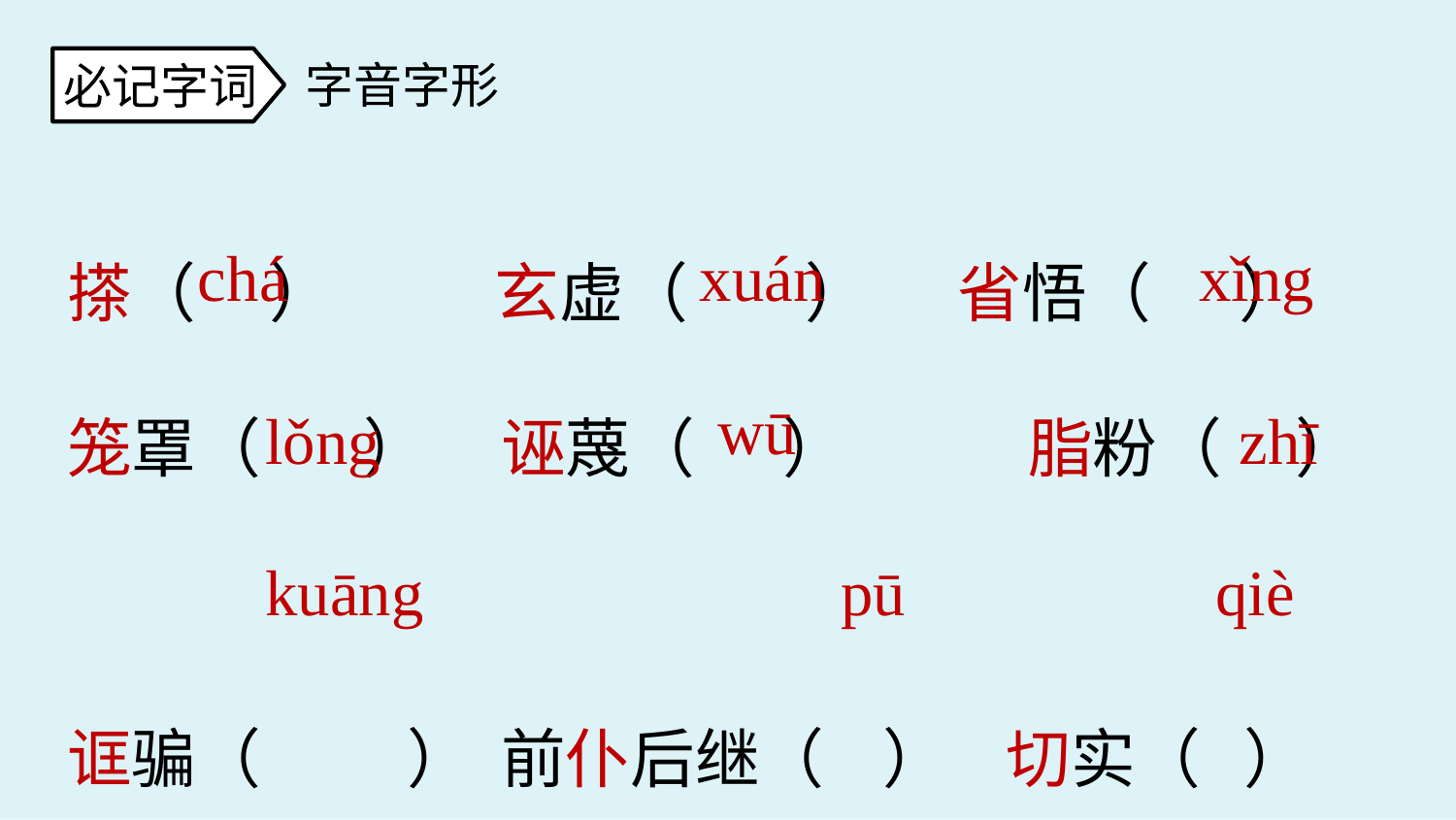

字音字形
必记字词
搽（     ）           玄虚（        ）      省悟（      ）
笼罩（       ）     诬蔑（      ）	      脂粉（     ）
诓骗（          ）  前仆后继（    ）    切实（   ）
chá
xuán
xǐng
wū
lǒng
zhī
 qiè
pū
kuāng